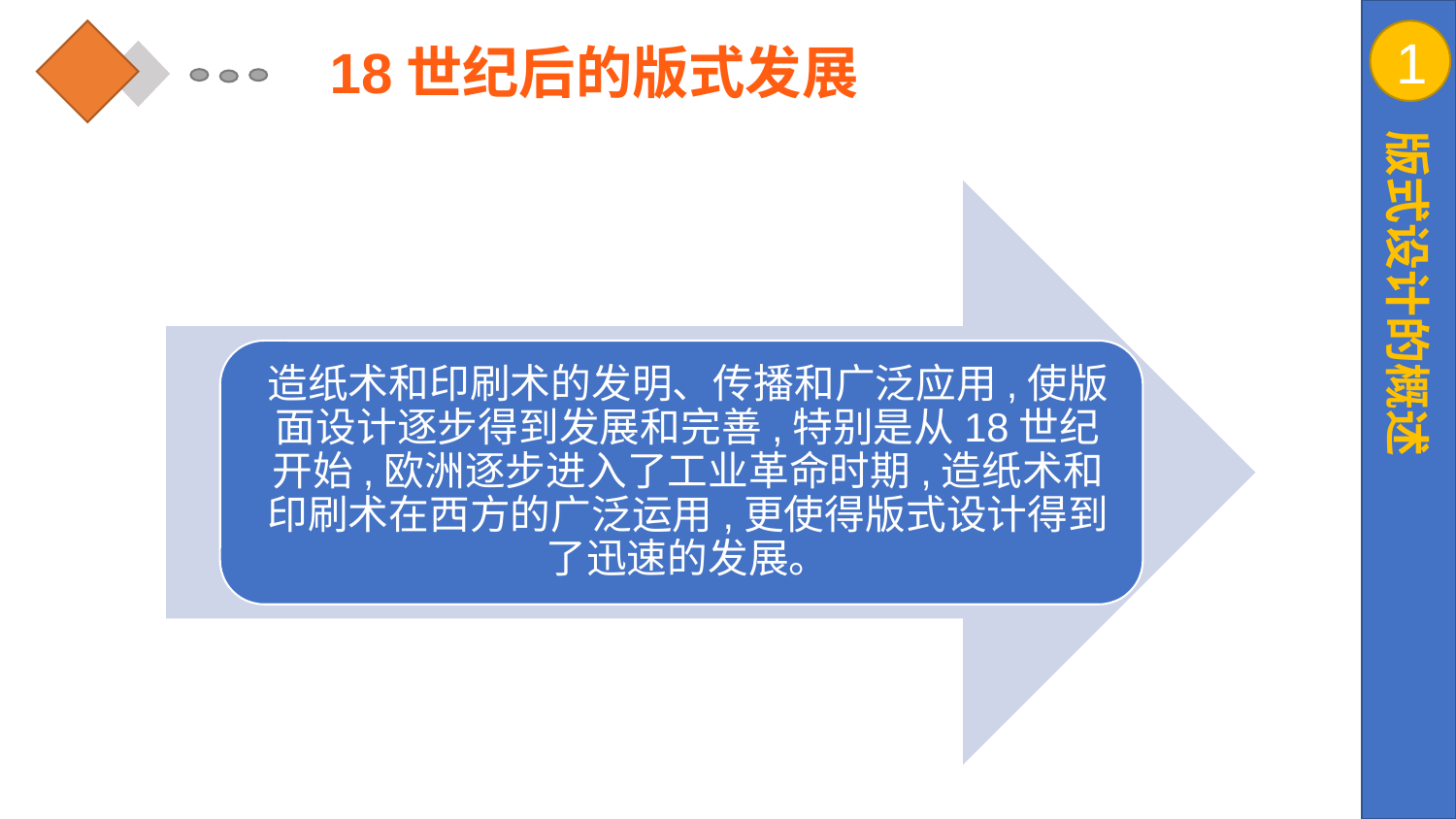

1
18世纪后的版式发展

版式设计的概述
造纸术和印刷术的发明、传播和广泛应用,使版面设计逐步得到发展和完善,特别是从18世纪开始,欧洲逐步进入了工业革命时期,造纸术和印刷术在西方的广泛运用,更使得版式设计得到了迅速的发展。